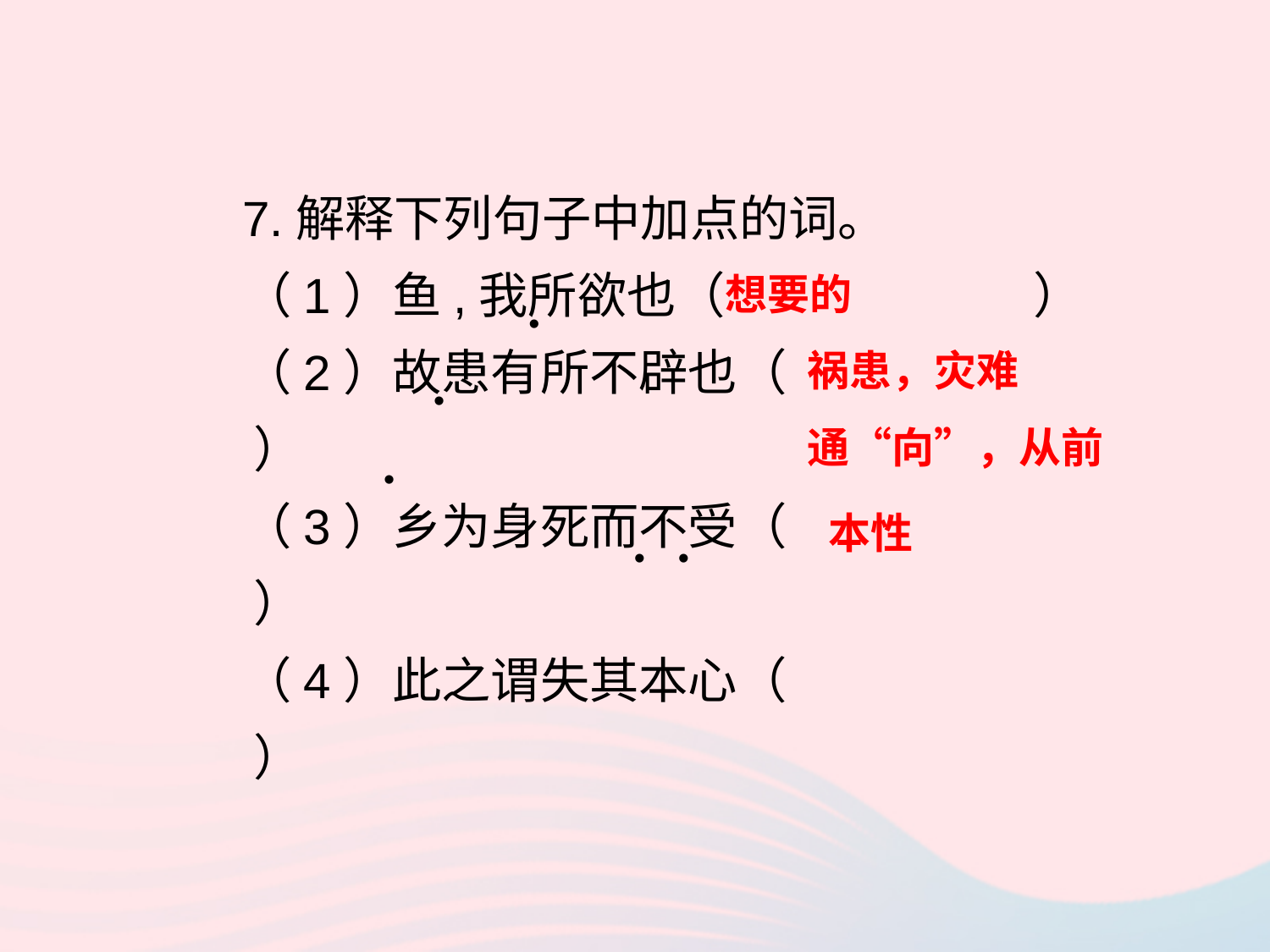

7.解释下列句子中加点的词。
（1）鱼,我所欲也（                            ）
（2）故患有所不辟也（                            ）
（3）乡为身死而不受（                            ）
（4）此之谓失其本心（                            ）
想要的
•
祸患，灾难
•
通“向”，从前
•
本性
•
•